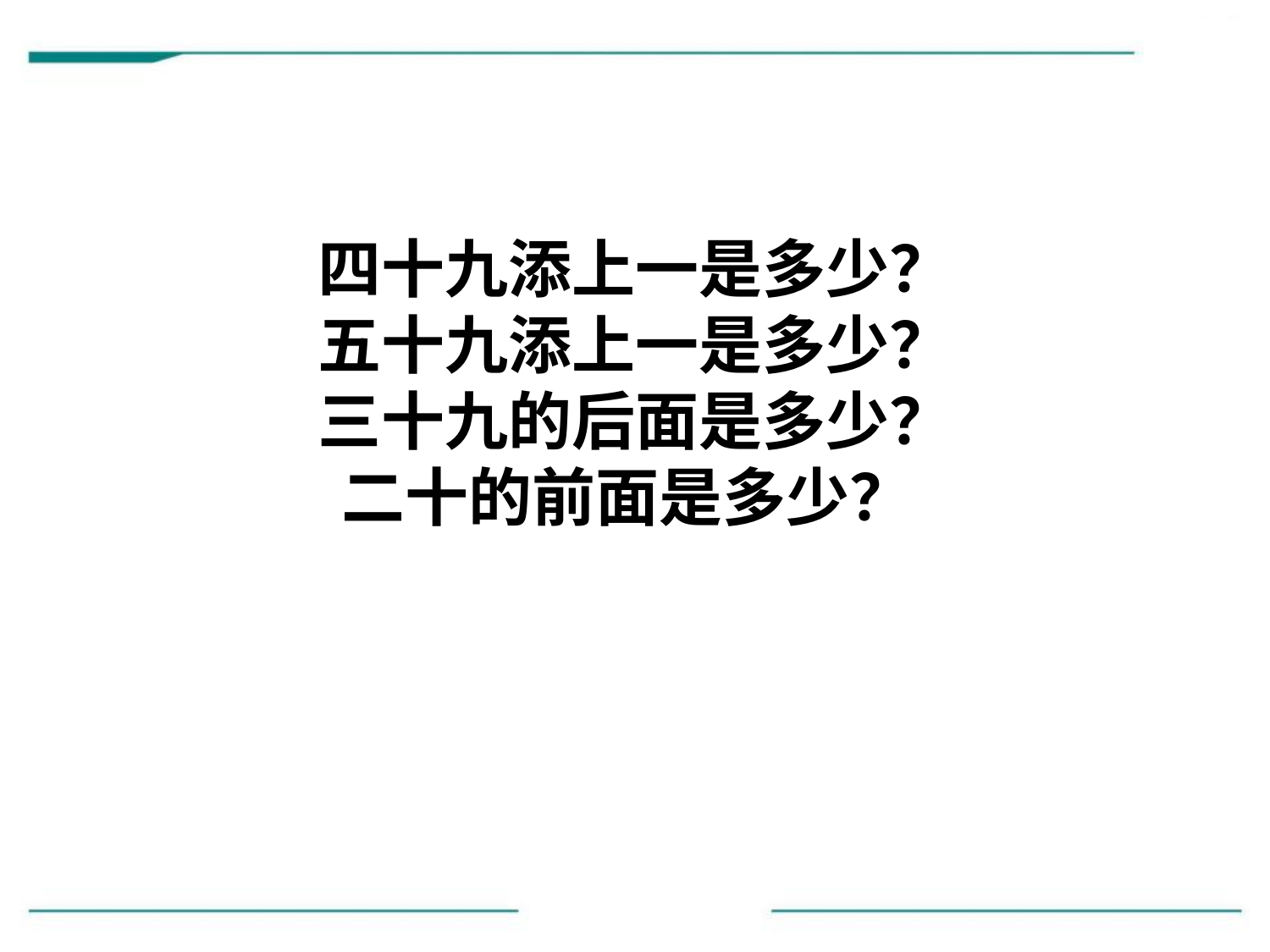

四十九添上一是多少？
五十九添上一是多少？
三十九的后面是多少？
二十的前面是多少？